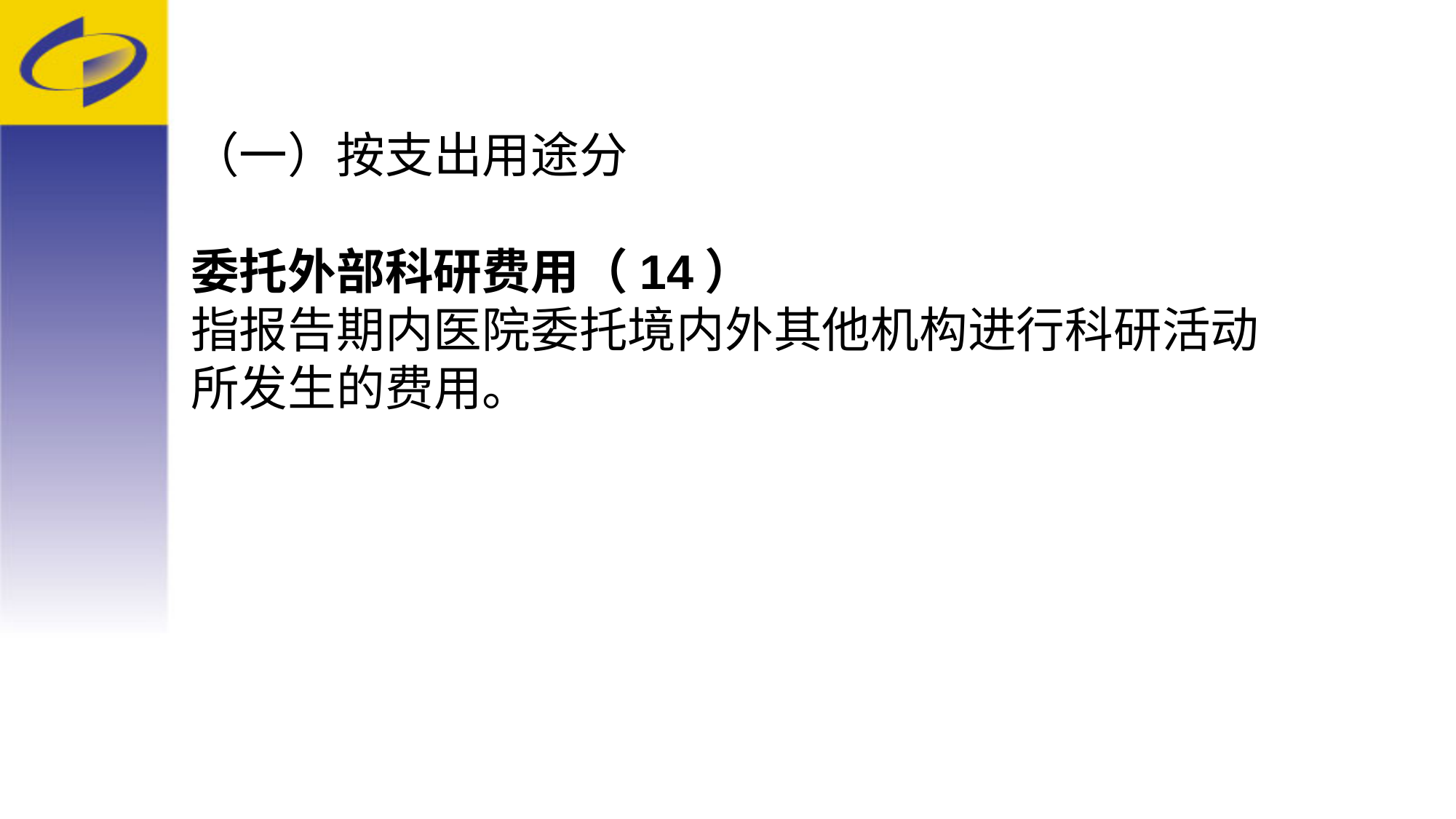

（一）按支出用途分
委托外部科研费用（14）
指报告期内医院委托境内外其他机构进行科研活动所发生的费用。